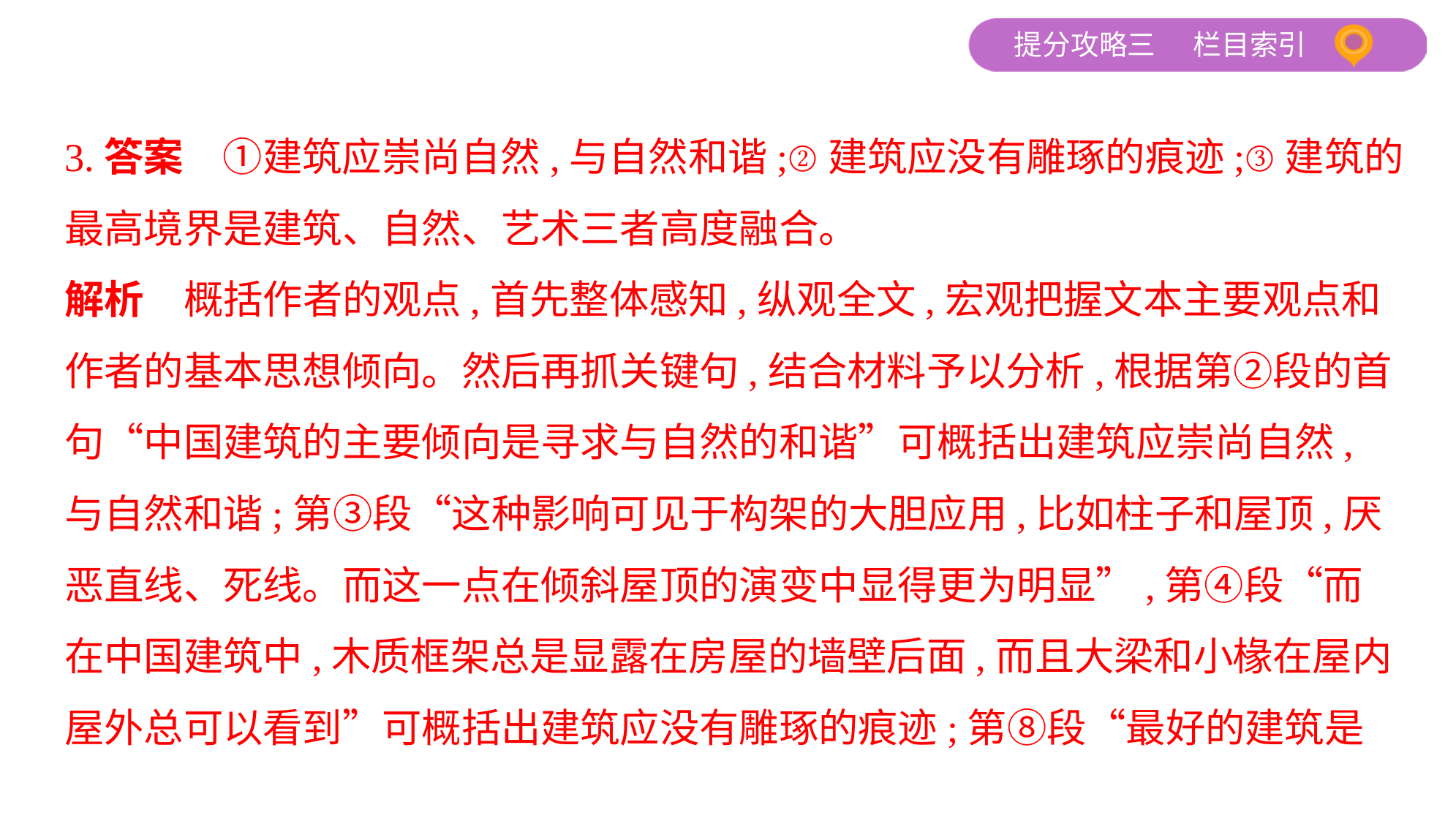

3.答案　①建筑应崇尚自然,与自然和谐;②建筑应没有雕琢的痕迹;③建筑的
最高境界是建筑、自然、艺术三者高度融合。
解析　概括作者的观点,首先整体感知,纵观全文,宏观把握文本主要观点和
作者的基本思想倾向。然后再抓关键句,结合材料予以分析,根据第②段的首
句“中国建筑的主要倾向是寻求与自然的和谐”可概括出建筑应崇尚自然,
与自然和谐;第③段“这种影响可见于构架的大胆应用,比如柱子和屋顶,厌
恶直线、死线。而这一点在倾斜屋顶的演变中显得更为明显”,第④段“而
在中国建筑中,木质框架总是显露在房屋的墙壁后面,而且大梁和小椽在屋内
屋外总可以看到”可概括出建筑应没有雕琢的痕迹;第⑧段“最好的建筑是